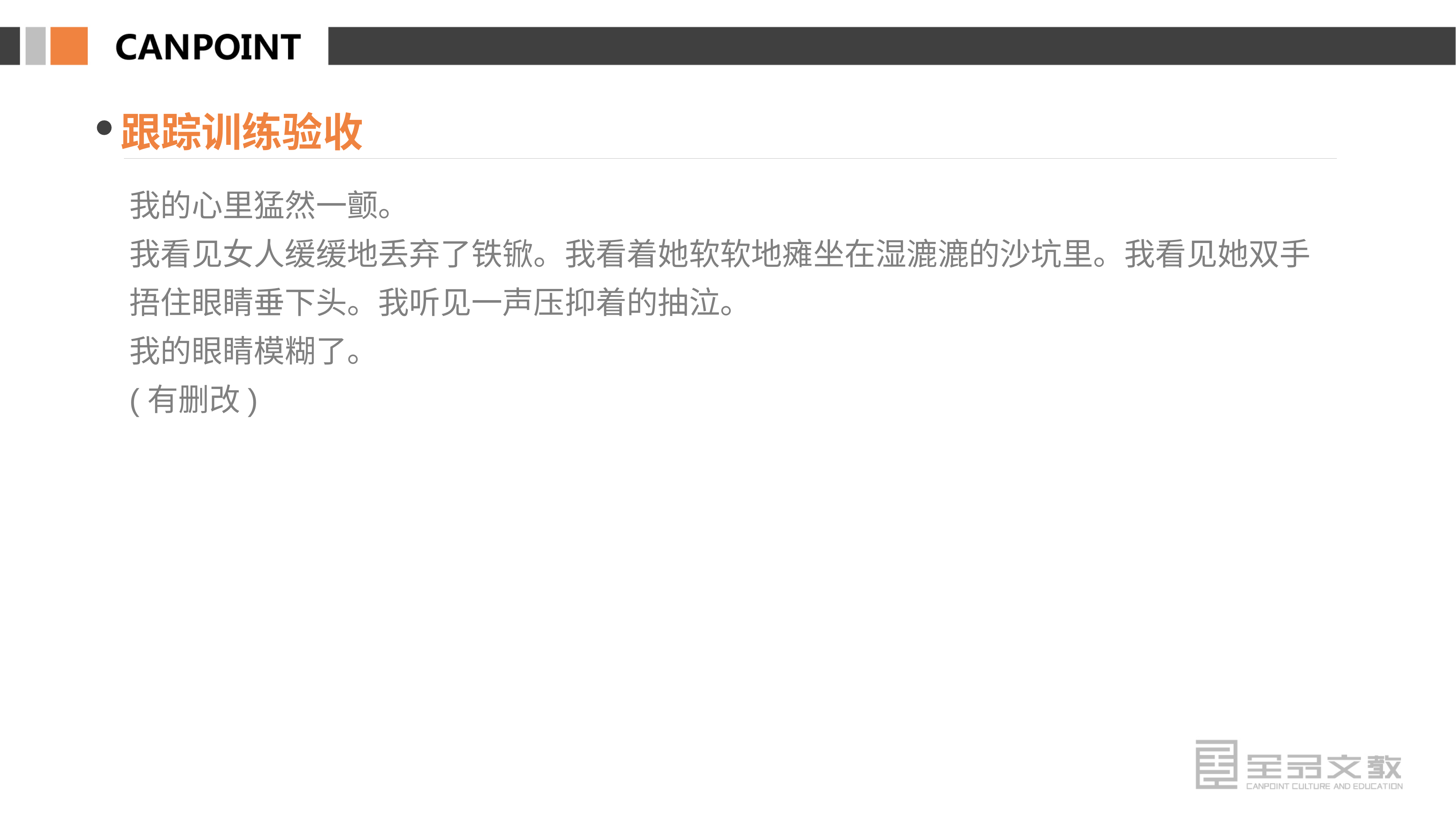

跟踪训练验收

我的心里猛然一颤。
我看见女人缓缓地丢弃了铁锨。我看着她软软地瘫坐在湿漉漉的沙坑里。我看见她双手捂住眼睛垂下头。我听见一声压抑着的抽泣。
我的眼睛模糊了。
(有删改)